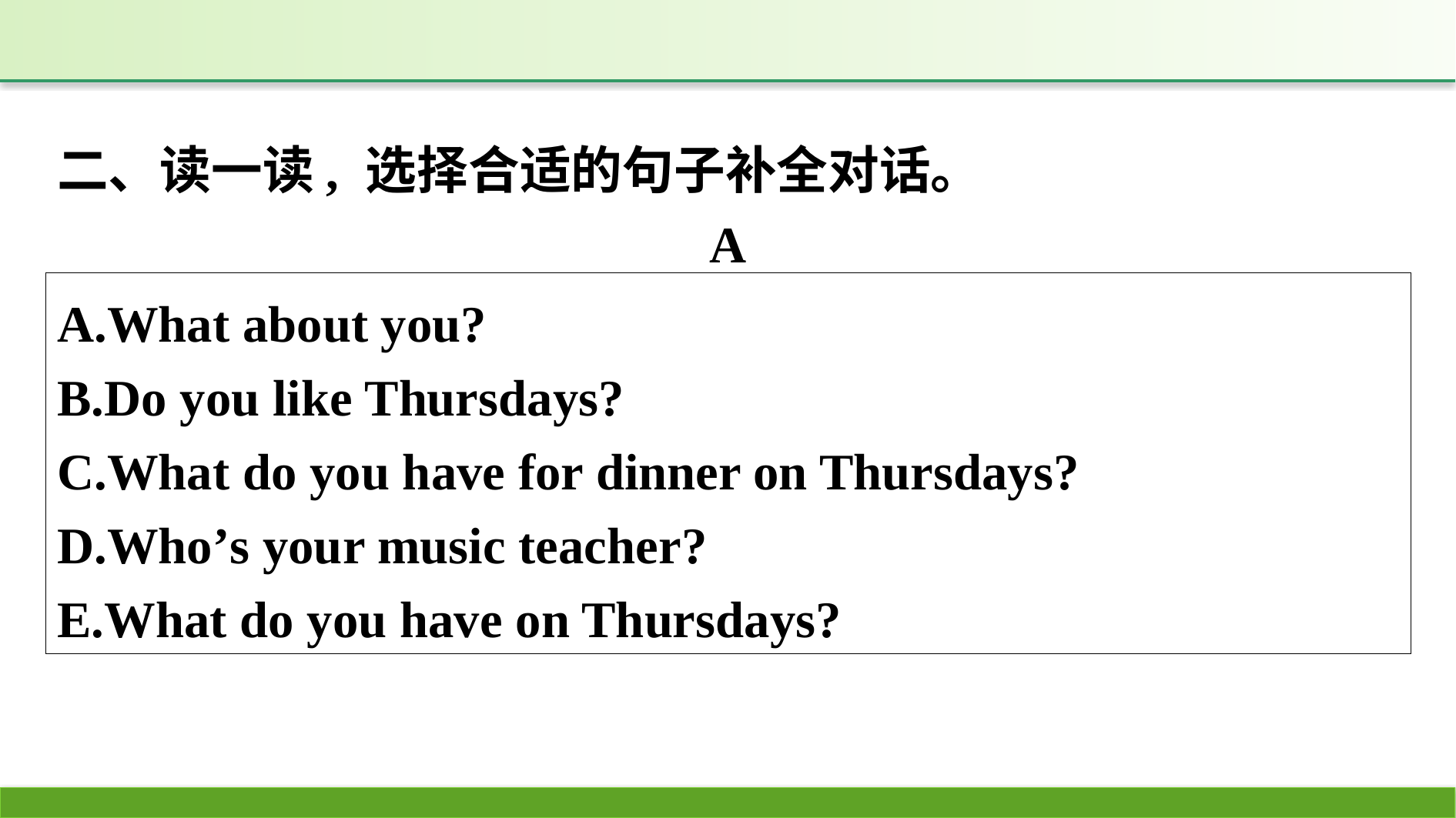

二、读一读, 选择合适的句子补全对话。
A
A.What about you?
B.Do you like Thursdays?
C.What do you have for dinner on Thursdays?
D.Who’s your music teacher?
E.What do you have on Thursdays?